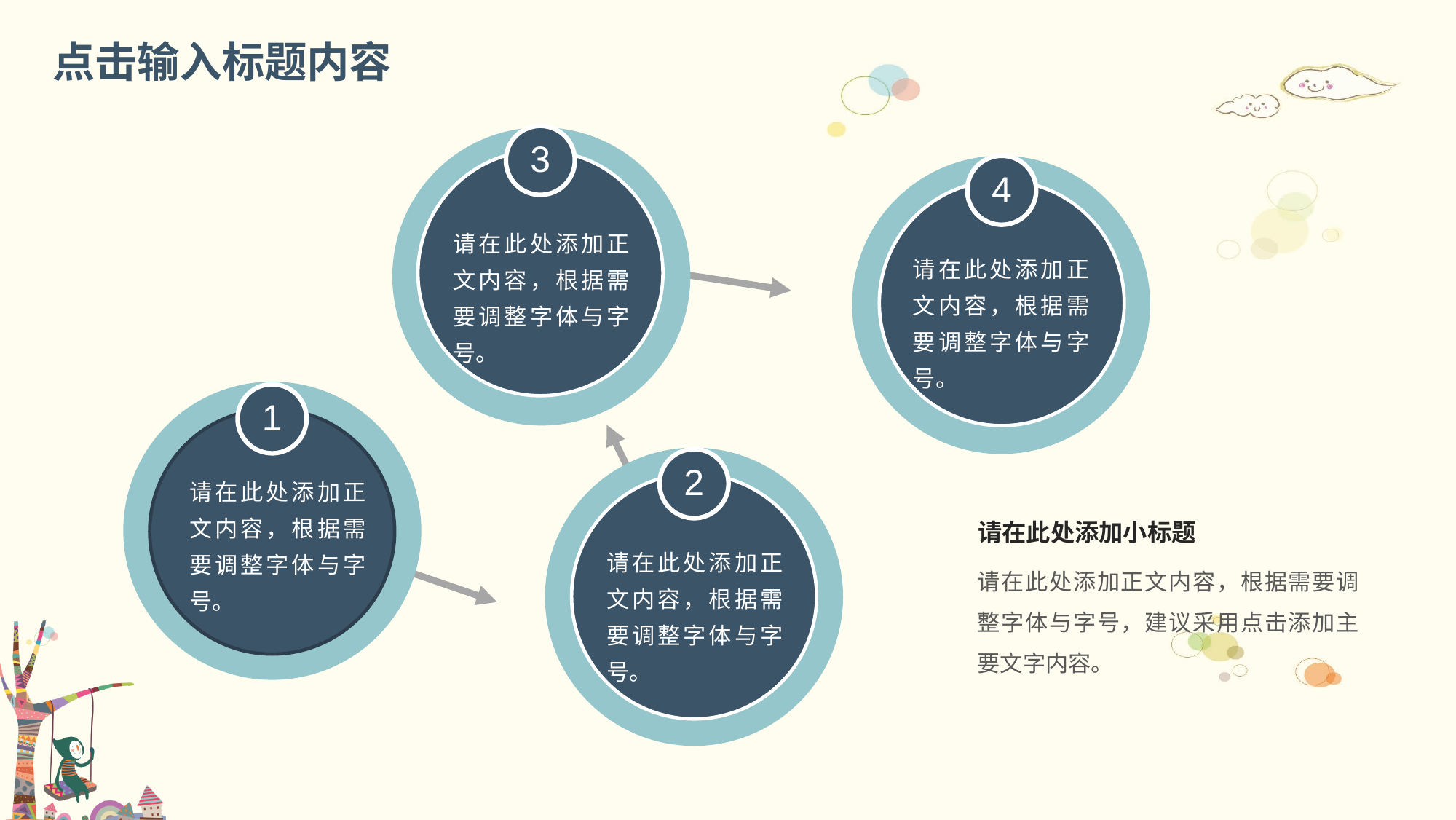

3

请在此处添加正文内容，根据需要调整字体与字号。

4

请在此处添加正文内容，根据需要调整字体与字号。

1

请在此处添加正文内容，根据需要调整字体与字号。

2

请在此处添加正文内容，根据需要调整字体与字号。
请在此处添加小标题
请在此处添加正文内容，根据需要调整字体与字号，建议采用点击添加主要文字内容。